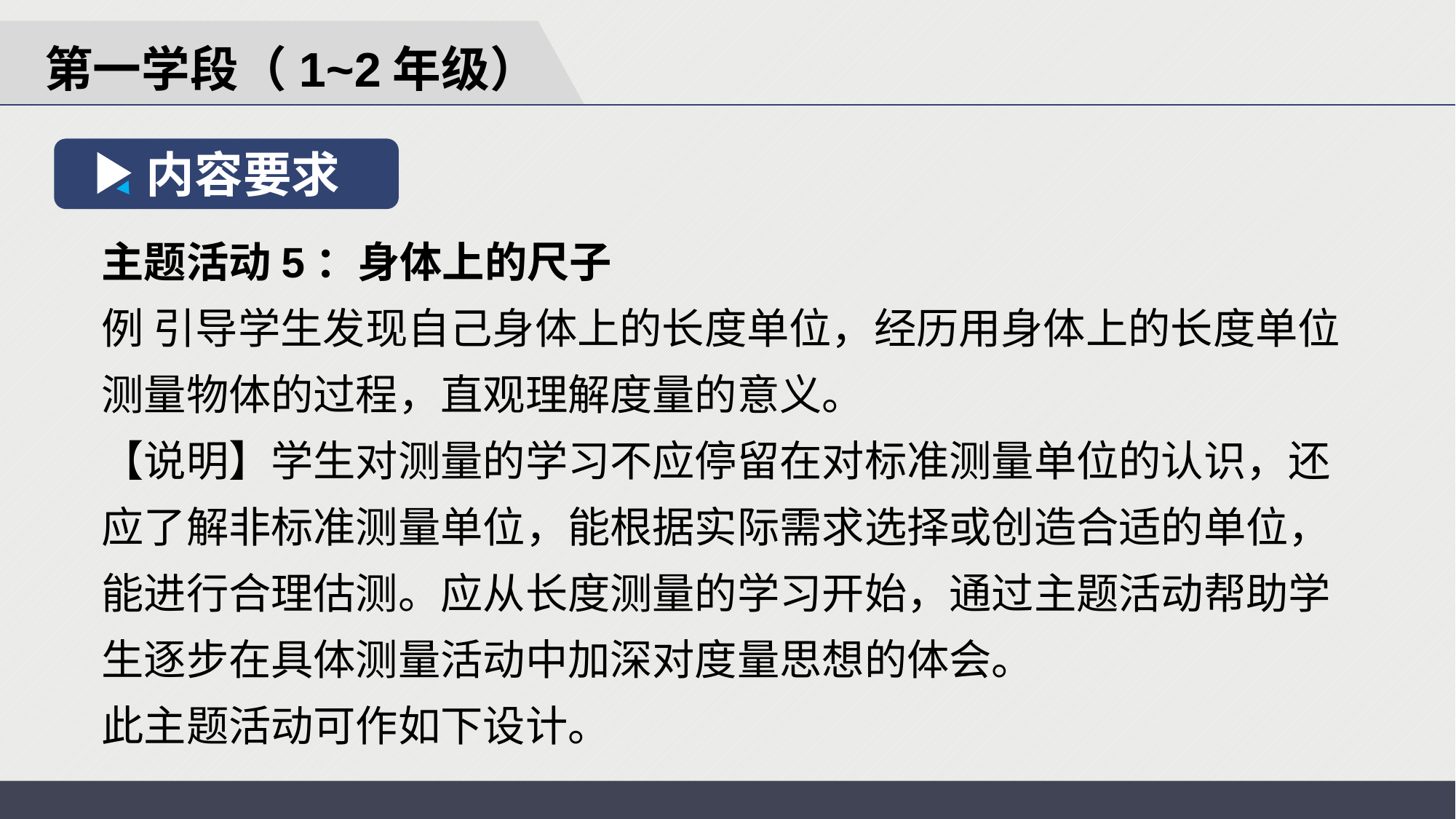

第一学段（1~2年级）
内容要求

主题活动5：身体上的尺子
例 引导学生发现自己身体上的长度单位，经历用身体上的长度单位测量物体的过程，直观理解度量的意义。
【说明】学生对测量的学习不应停留在对标准测量单位的认识，还应了解非标准测量单位，能根据实际需求选择或创造合适的单位，能进行合理估测。应从长度测量的学习开始，通过主题活动帮助学生逐步在具体测量活动中加深对度量思想的体会。
此主题活动可作如下设计。